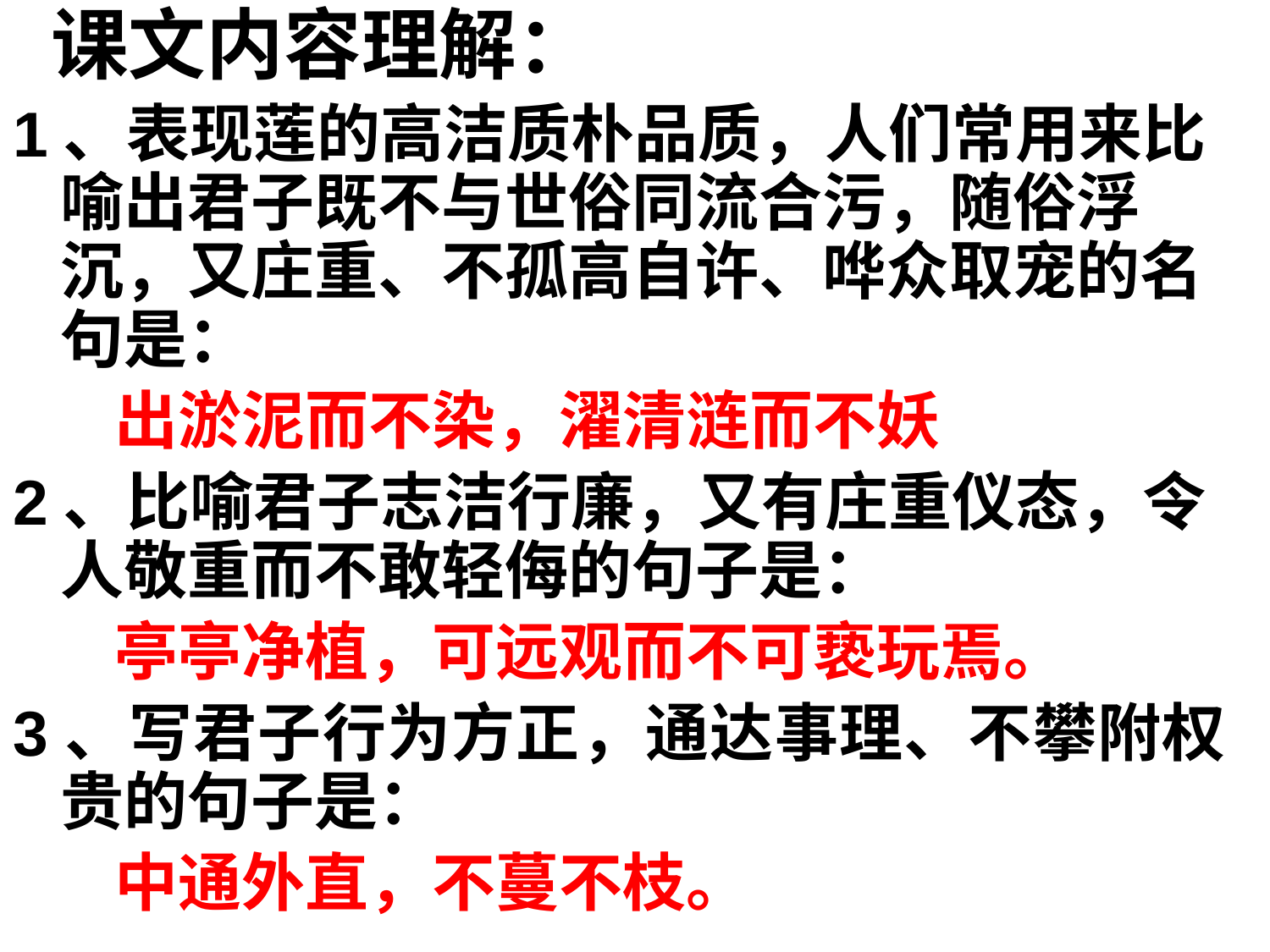

# 课文内容理解：
1、表现莲的高洁质朴品质，人们常用来比喻出君子既不与世俗同流合污，随俗浮沉，又庄重、不孤高自许、哗众取宠的名句是：
      出淤泥而不染，濯清涟而不妖
2、比喻君子志洁行廉，又有庄重仪态，令人敬重而不敢轻侮的句子是：
      亭亭净植，可远观而不可亵玩焉。
3、写君子行为方正，通达事理、不攀附权贵的句子是：
      中通外直，不蔓不枝。